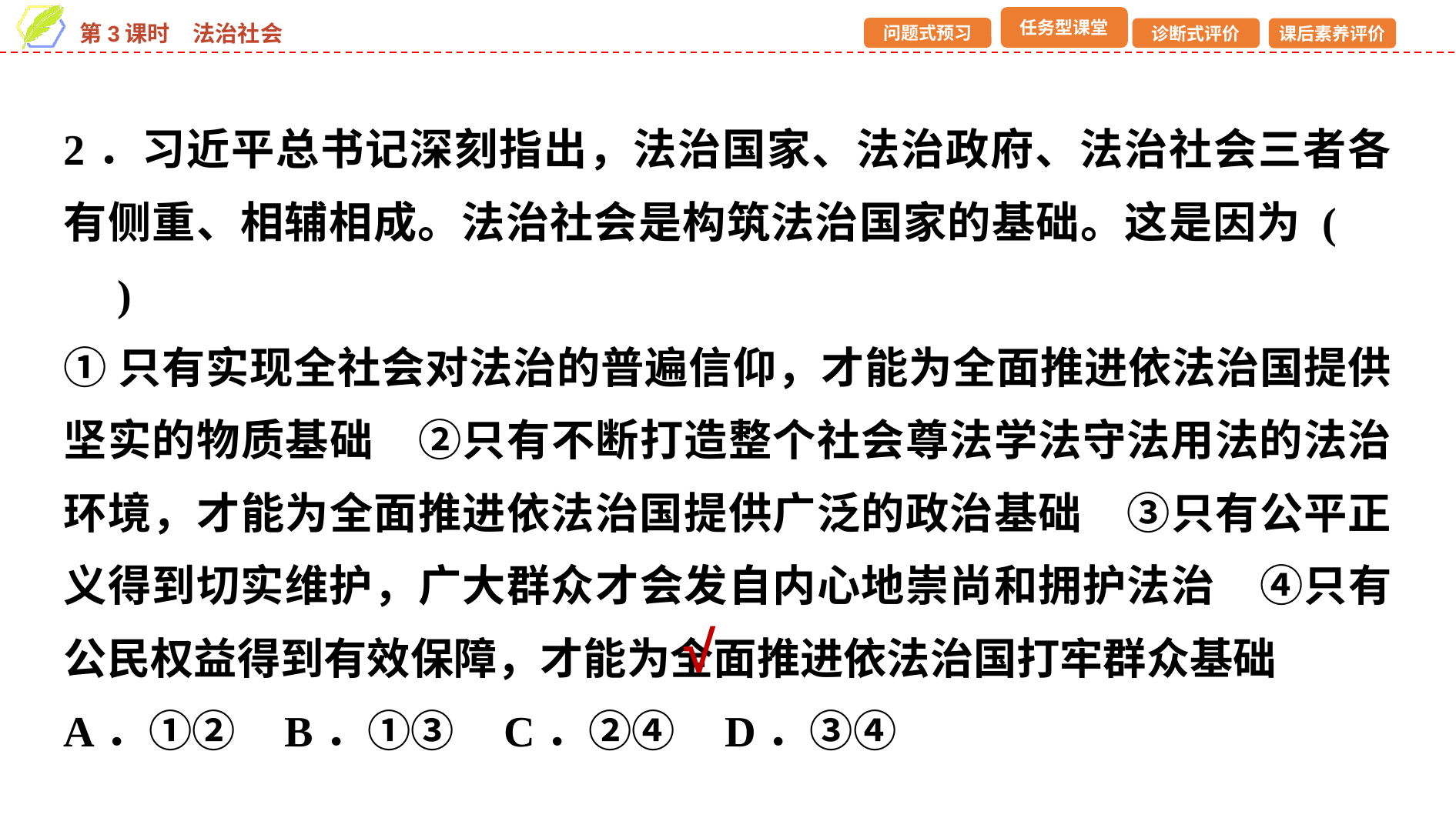

2．习近平总书记深刻指出，法治国家、法治政府、法治社会三者各有侧重、相辅相成。法治社会是构筑法治国家的基础。这是因为 (　　)
①只有实现全社会对法治的普遍信仰，才能为全面推进依法治国提供坚实的物质基础　②只有不断打造整个社会尊法学法守法用法的法治环境，才能为全面推进依法治国提供广泛的政治基础　③只有公平正义得到切实维护，广大群众才会发自内心地崇尚和拥护法治　④只有公民权益得到有效保障，才能为全面推进依法治国打牢群众基础
A．①②    B．①③    C．②④    D．③④
√